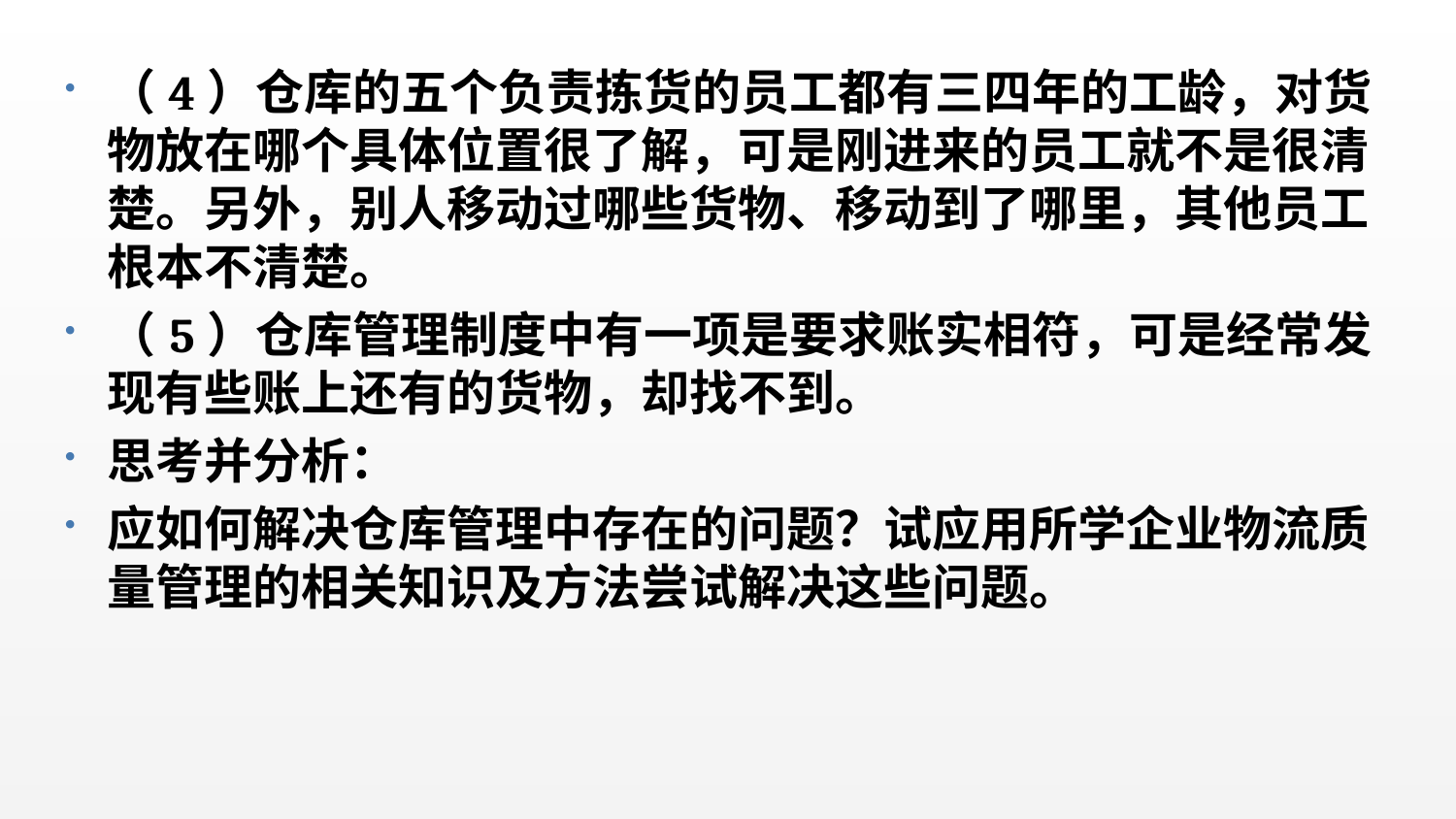

（4）仓库的五个负责拣货的员工都有三四年的工龄，对货物放在哪个具体位置很了解，可是刚进来的员工就不是很清楚。另外，别人移动过哪些货物、移动到了哪里，其他员工根本不清楚。
（5）仓库管理制度中有一项是要求账实相符，可是经常发现有些账上还有的货物，却找不到。
思考并分析：
应如何解决仓库管理中存在的问题？试应用所学企业物流质量管理的相关知识及方法尝试解决这些问题。